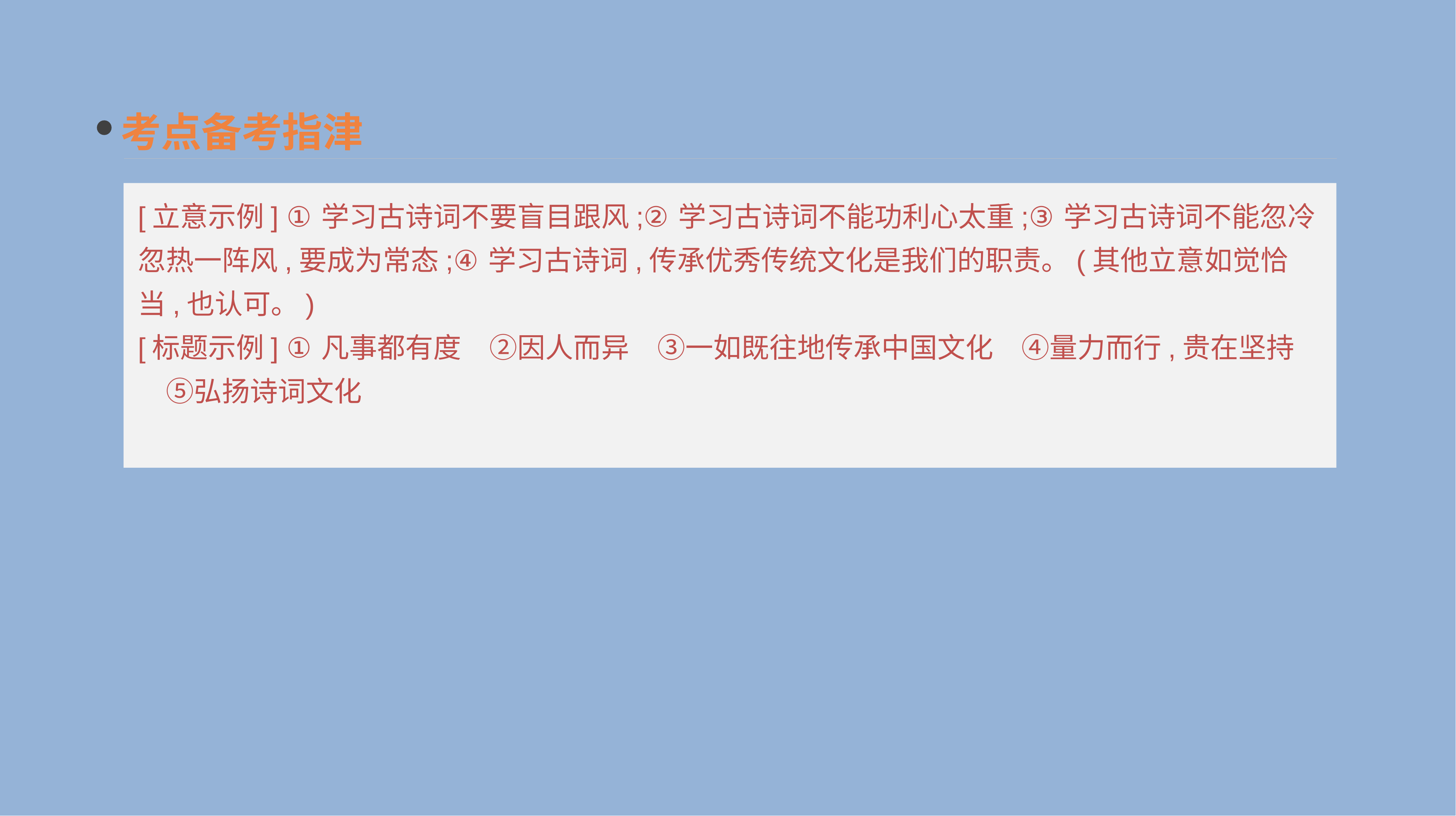

考点备考指津

[立意示例] ①学习古诗词不要盲目跟风;②学习古诗词不能功利心太重;③学习古诗词不能忽冷忽热一阵风,要成为常态;④学习古诗词,传承优秀传统文化是我们的职责。(其他立意如觉恰当,也认可。)
[标题示例] ①凡事都有度　②因人而异　③一如既往地传承中国文化　④量力而行,贵在坚持　⑤弘扬诗词文化